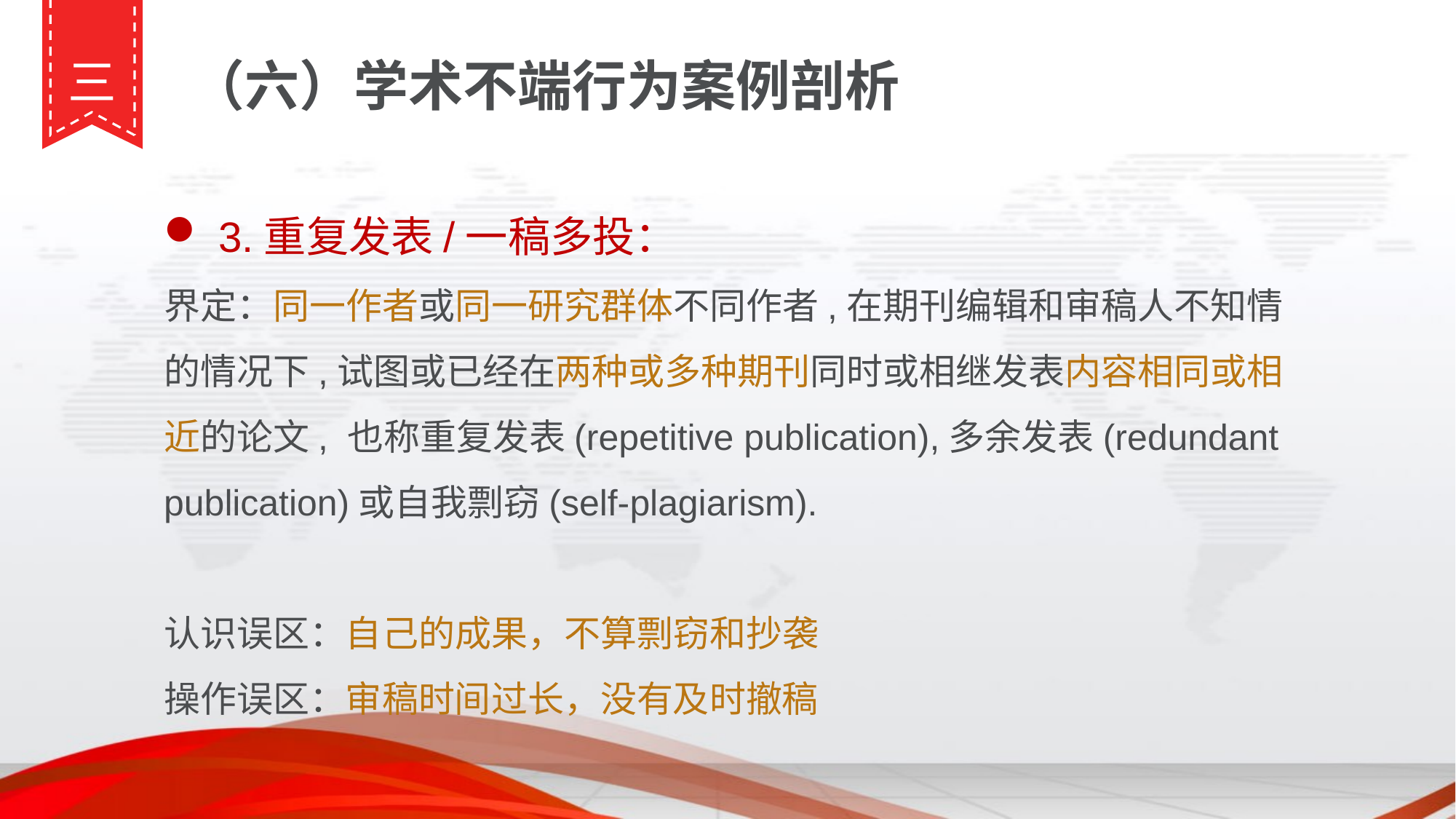

三
（六）学术不端行为案例剖析
3.重复发表/一稿多投：
界定：同一作者或同一研究群体不同作者,在期刊编辑和审稿人不知情的情况下,试图或已经在两种或多种期刊同时或相继发表内容相同或相近的论文, 也称重复发表(repetitive publication),多余发表(redundant publication)或自我剽窃(self-plagiarism).

认识误区：自己的成果，不算剽窃和抄袭
操作误区：审稿时间过长，没有及时撤稿